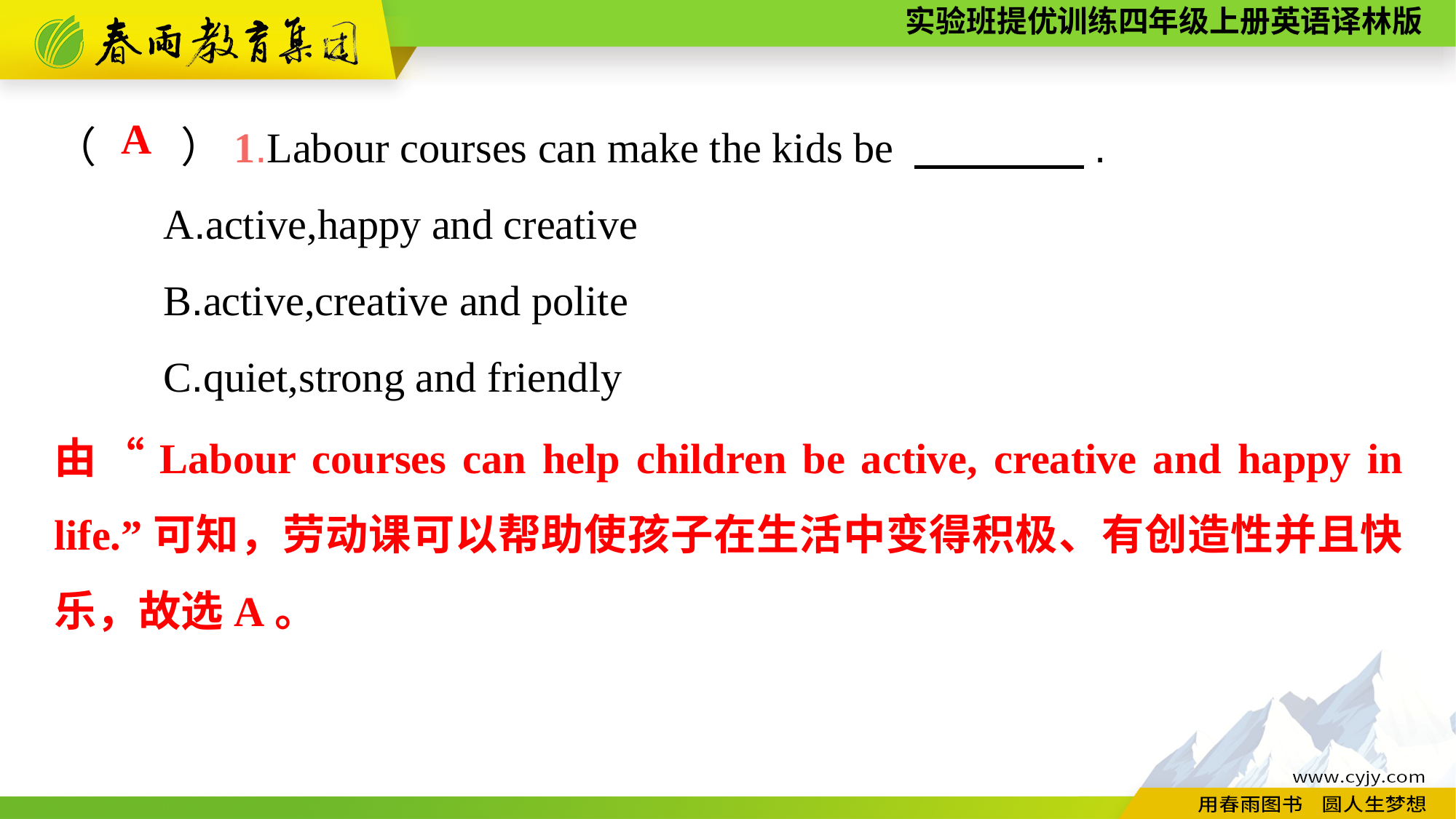

（　　）1.Labour courses can make the kids be 　　　　.
	A.active,happy and creative
	B.active,creative and polite
	C.quiet,strong and friendly
A
由“Labour courses can help children be active, creative and happy in life.”可知，劳动课可以帮助使孩子在生活中变得积极、有创造性并且快乐，故选A。